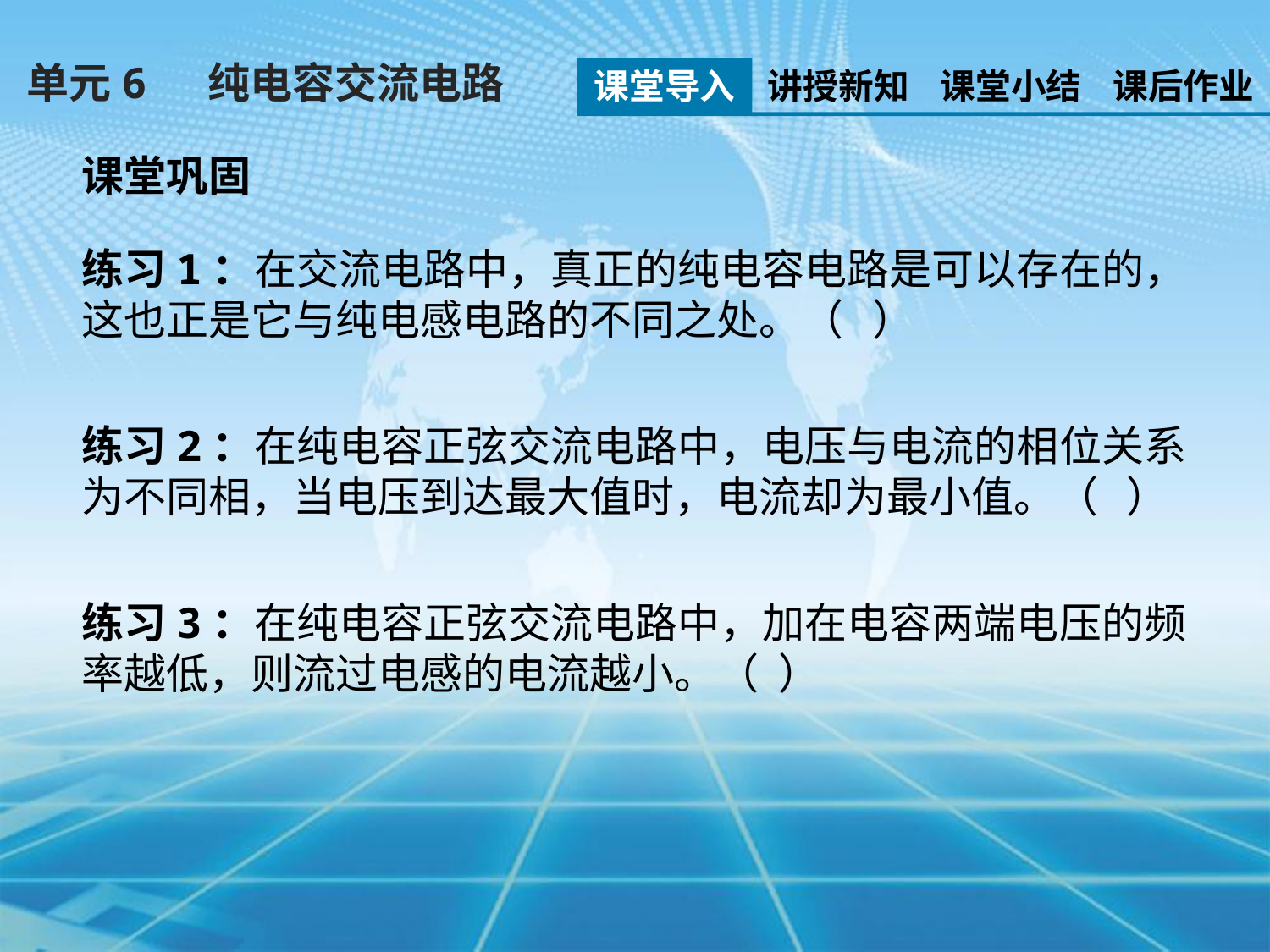

单元6  纯电容交流电路
课堂导入
讲授新知
课堂小结
课后作业
课堂巩固

练习1：在交流电路中，真正的纯电容电路是可以存在的，这也正是它与纯电感电路的不同之处。（   ）

练习2：在纯电容正弦交流电路中，电压与电流的相位关系为不同相，当电压到达最大值时，电流却为最小值。（   ）

练习3：在纯电容正弦交流电路中，加在电容两端电压的频率越低，则流过电感的电流越小。（  ）